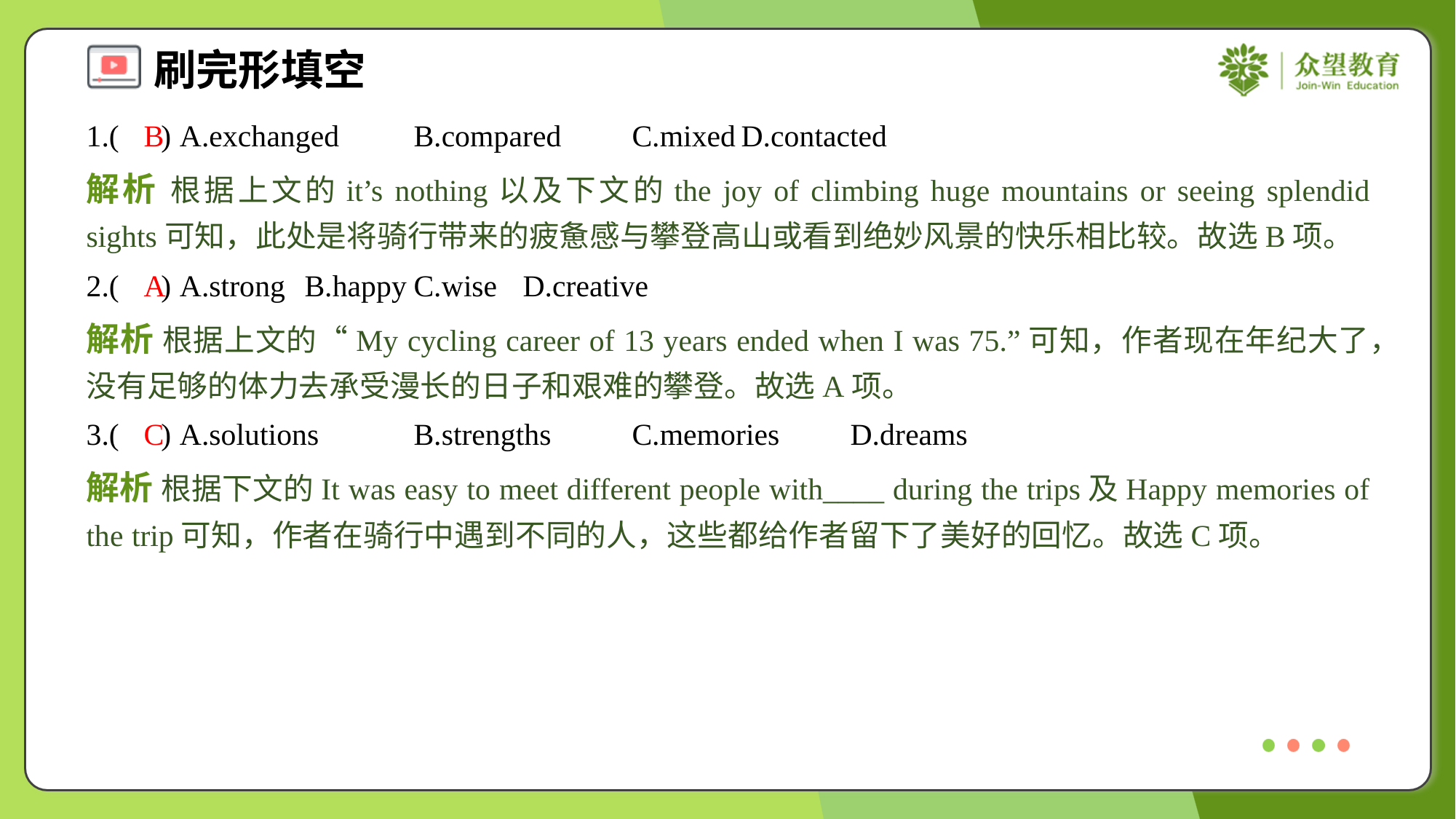

1.(     ) A.exchanged	B.compared	C.mixed	D.contacted
B
解析 根据上文的it’s nothing以及下文的the joy of climbing huge mountains or seeing splendid sights可知，此处是将骑行带来的疲惫感与攀登高山或看到绝妙风景的快乐相比较。故选B项。
2.(     ) A.strong	B.happy	C.wise	D.creative
A
解析 根据上文的“My cycling career of 13 years ended when I was 75.”可知，作者现在年纪大了，没有足够的体力去承受漫长的日子和艰难的攀登。故选A项。
3.(     ) A.solutions	B.strengths	C.memories	D.dreams
C
解析 根据下文的It was easy to meet different people with____ during the trips及Happy memories of the trip可知，作者在骑行中遇到不同的人，这些都给作者留下了美好的回忆。故选C项。